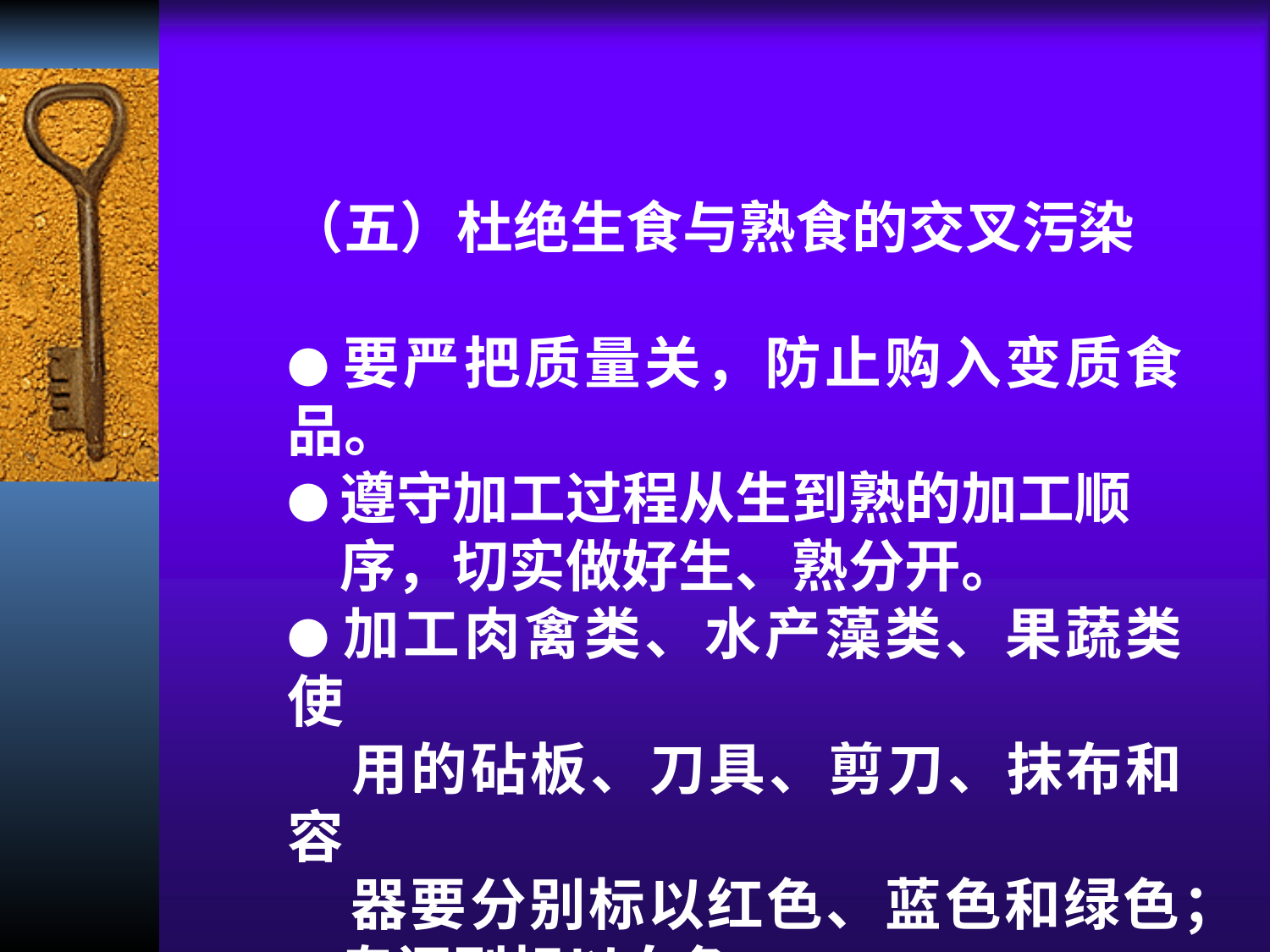

（五）杜绝生食与熟食的交叉污染

●要严把质量关，防止购入变质食品。
●遵守加工过程从生到熟的加工顺
   序，切实做好生、熟分开。
●加工肉禽类、水产藻类、果蔬类使
   用的砧板、刀具、剪刀、抹布和容
   器要分别标以红色、蓝色和绿色；
   专间则标以白色。